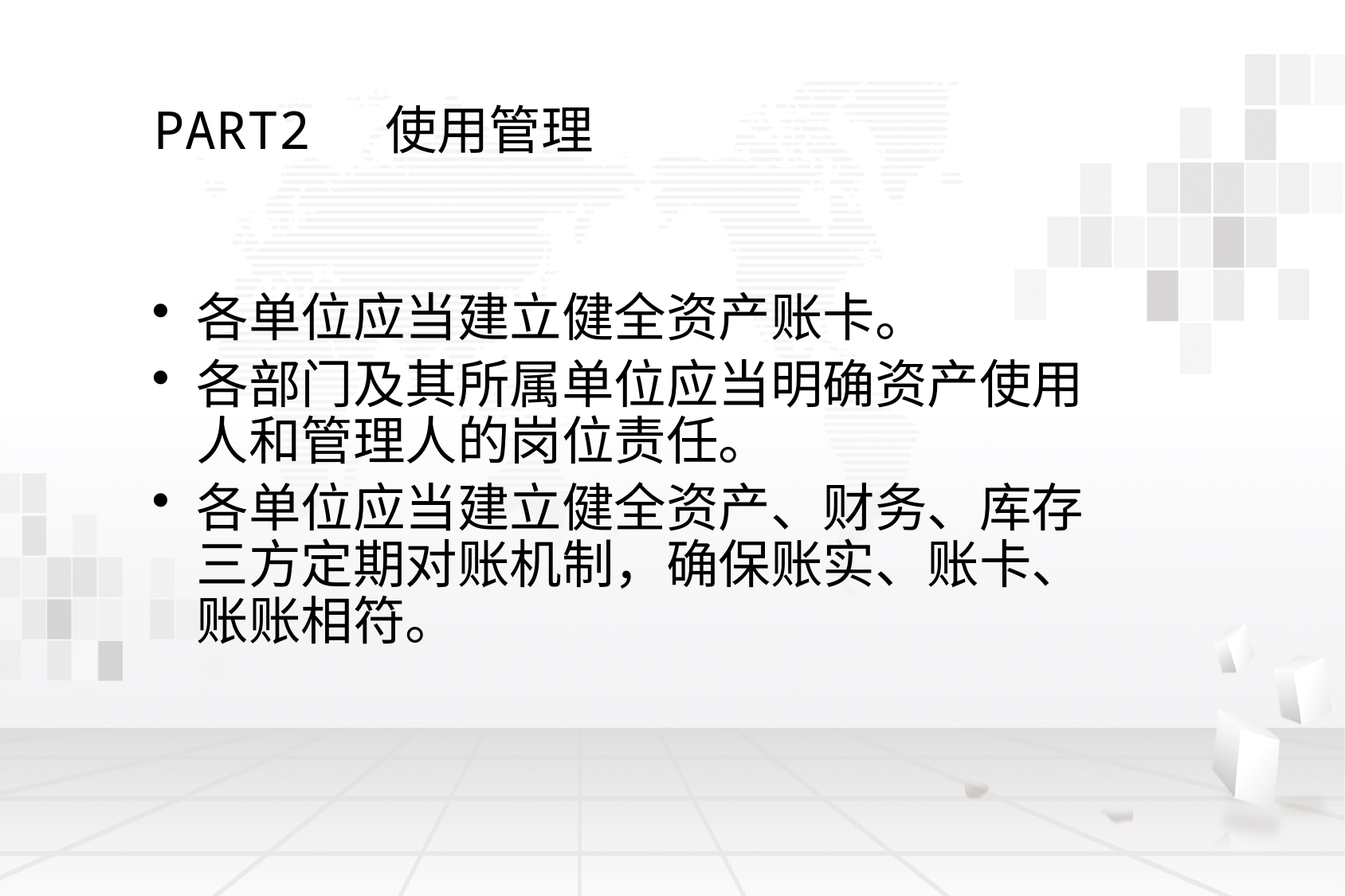

PART2  使用管理
各单位应当建立健全资产账卡。
各部门及其所属单位应当明确资产使用人和管理人的岗位责任。
各单位应当建立健全资产、财务、库存三方定期对账机制，确保账实、账卡、账账相符。